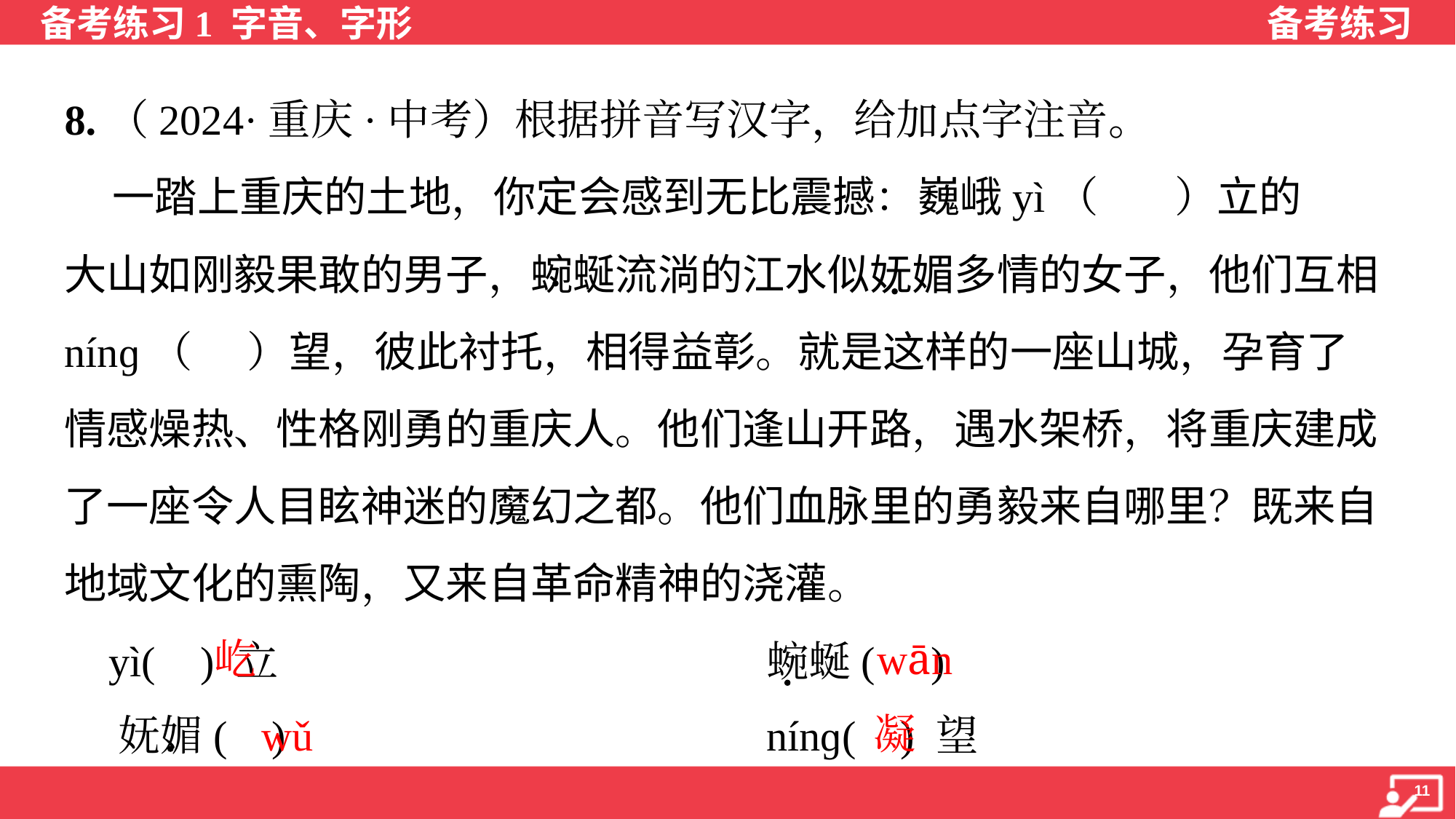

8.（2024·重庆·中考）根据拼音写汉字，给加点字注音。
    一踏上重庆的土地，你定会感到无比震撼：巍峨yì（       ）立的
大山如刚毅果敢的男子，蜿蜒流淌的江水似妩媚多情的女子，他们互相
nínɡ（     ）望，彼此衬托，相得益彰。就是这样的一座山城，孕育了
情感燥热、性格刚勇的重庆人。他们逢山开路，遇水架桥，将重庆建成
了一座令人目眩神迷的魔幻之都。他们血脉里的勇毅来自哪里？既来自
地域文化的熏陶，又来自革命精神的浇灌。
    yì(    ) 立	蜿蜒(     )
    妩媚(    ) 	nínɡ(    ) 望

屹
wān

wǔ
凝